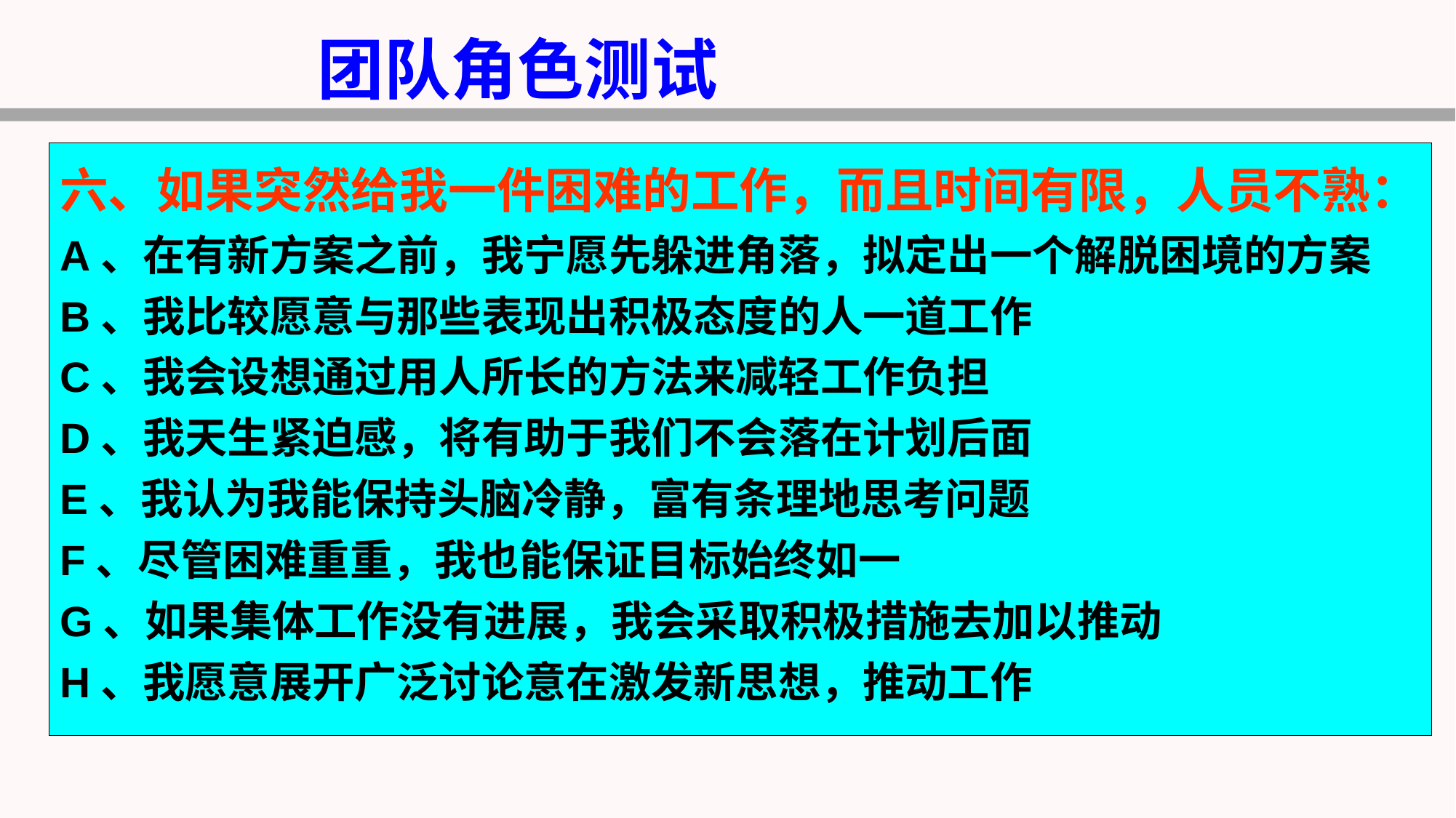

团队角色测试
六、如果突然给我一件困难的工作，而且时间有限，人员不熟：
A、在有新方案之前，我宁愿先躲进角落，拟定出一个解脱困境的方案
B、我比较愿意与那些表现出积极态度的人一道工作
C、我会设想通过用人所长的方法来减轻工作负担
D、我天生紧迫感，将有助于我们不会落在计划后面
E、我认为我能保持头脑冷静，富有条理地思考问题
F、尽管困难重重，我也能保证目标始终如一
G、如果集体工作没有进展，我会采取积极措施去加以推动
H、我愿意展开广泛讨论意在激发新思想，推动工作